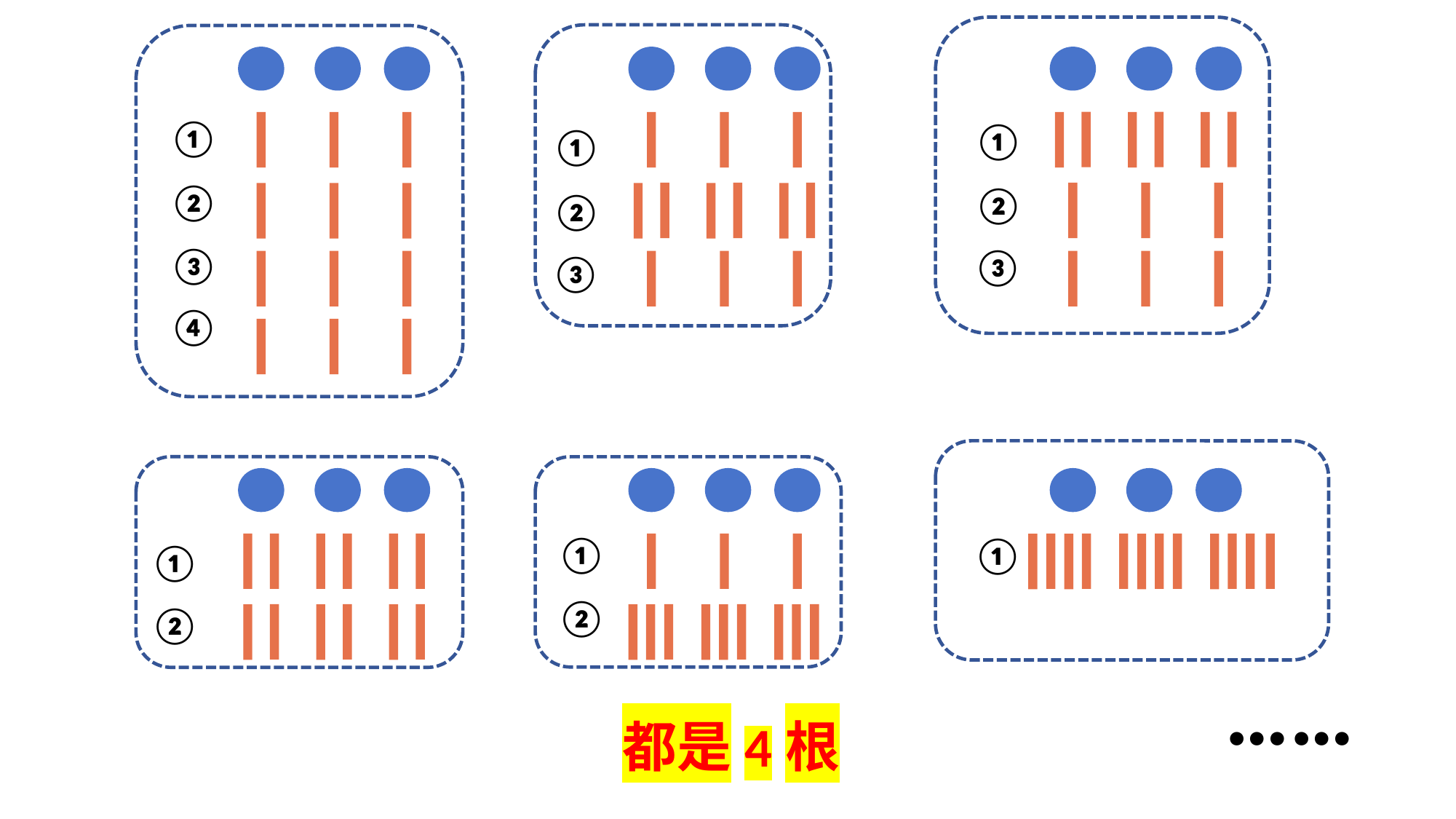

①

①

①
②
②
②

③
③
③

④

①
①
①

②
②

……
都是4根